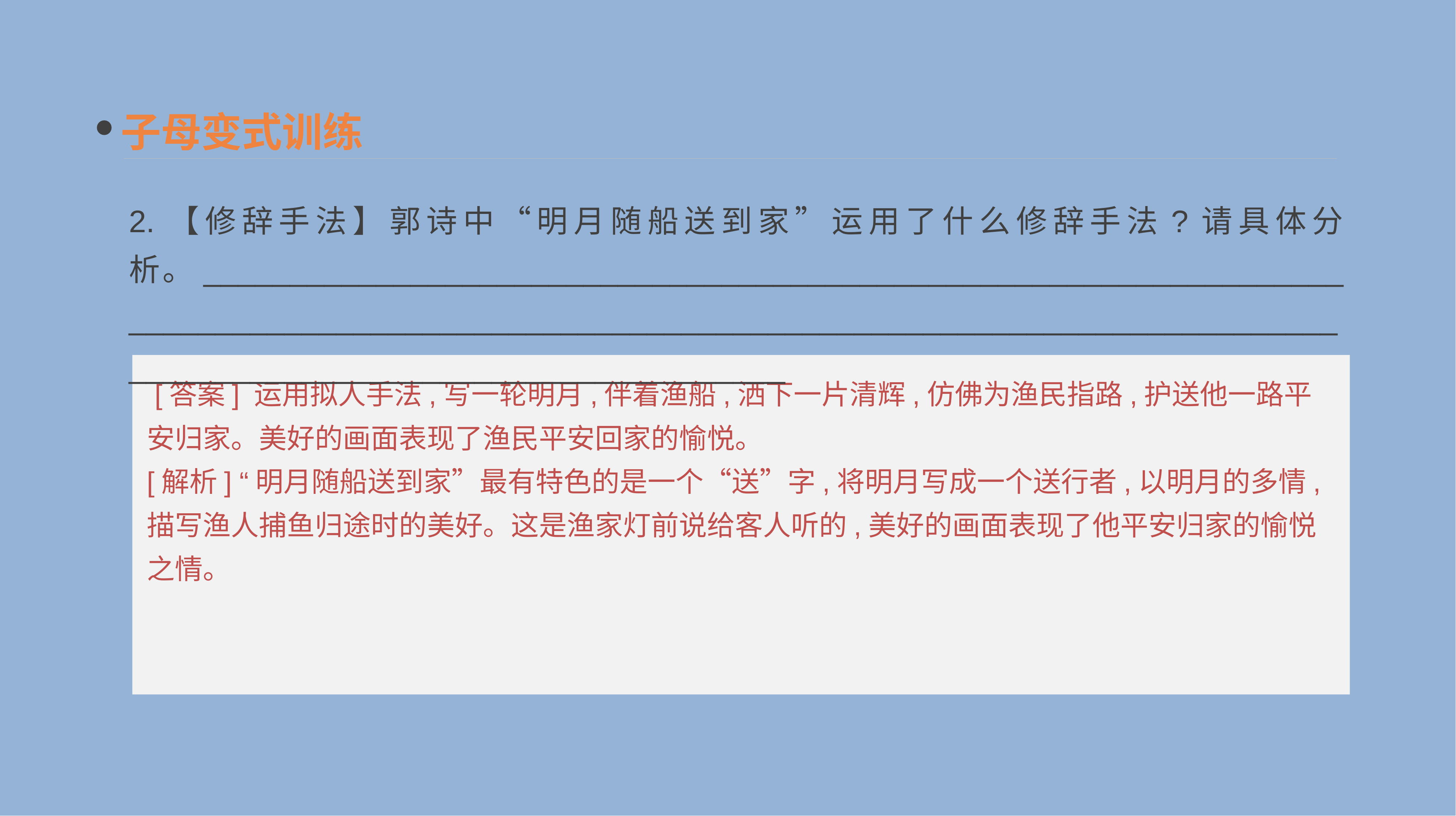

子母变式训练

2.【修辞手法】郭诗中“明月随船送到家”运用了什么修辞手法?请具体分析。______________________________________________________________________________________________________________________________________________________________________________

 [答案] 运用拟人手法,写一轮明月,伴着渔船,洒下一片清辉,仿佛为渔民指路,护送他一路平安归家。美好的画面表现了渔民平安回家的愉悦。
[解析] “明月随船送到家”最有特色的是一个“送”字,将明月写成一个送行者,以明月的多情,描写渔人捕鱼归途时的美好。这是渔家灯前说给客人听的,美好的画面表现了他平安归家的愉悦之情。